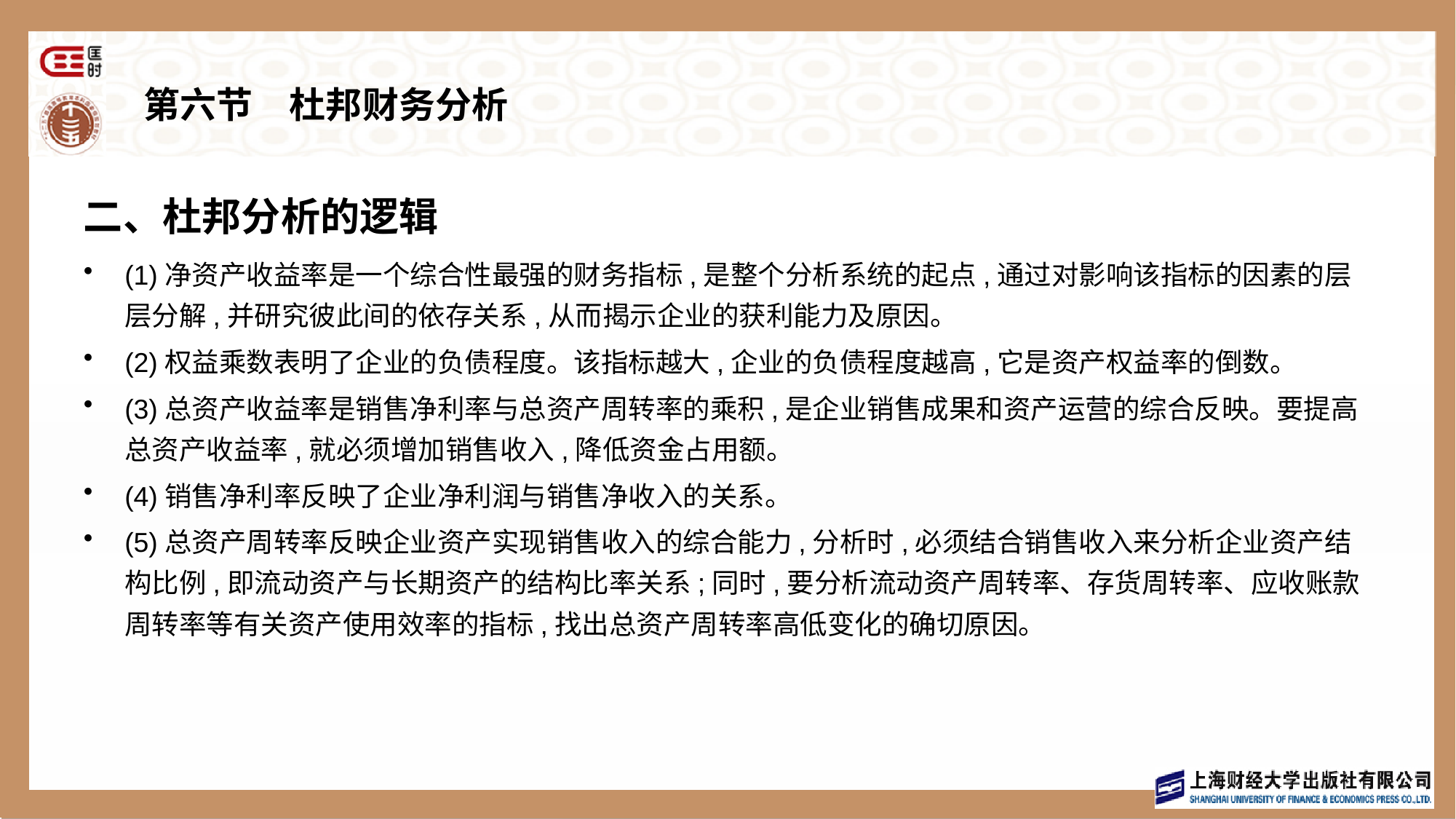

# 第六节　杜邦财务分析
二、杜邦分析的逻辑
(1)净资产收益率是一个综合性最强的财务指标,是整个分析系统的起点,通过对影响该指标的因素的层层分解,并研究彼此间的依存关系,从而揭示企业的获利能力及原因。
(2)权益乘数表明了企业的负债程度。该指标越大,企业的负债程度越高,它是资产权益率的倒数。
(3)总资产收益率是销售净利率与总资产周转率的乘积,是企业销售成果和资产运营的综合反映。要提高总资产收益率,就必须增加销售收入,降低资金占用额。
(4)销售净利率反映了企业净利润与销售净收入的关系。
(5)总资产周转率反映企业资产实现销售收入的综合能力,分析时,必须结合销售收入来分析企业资产结构比例,即流动资产与长期资产的结构比率关系;同时,要分析流动资产周转率、存货周转率、应收账款周转率等有关资产使用效率的指标,找出总资产周转率高低变化的确切原因。